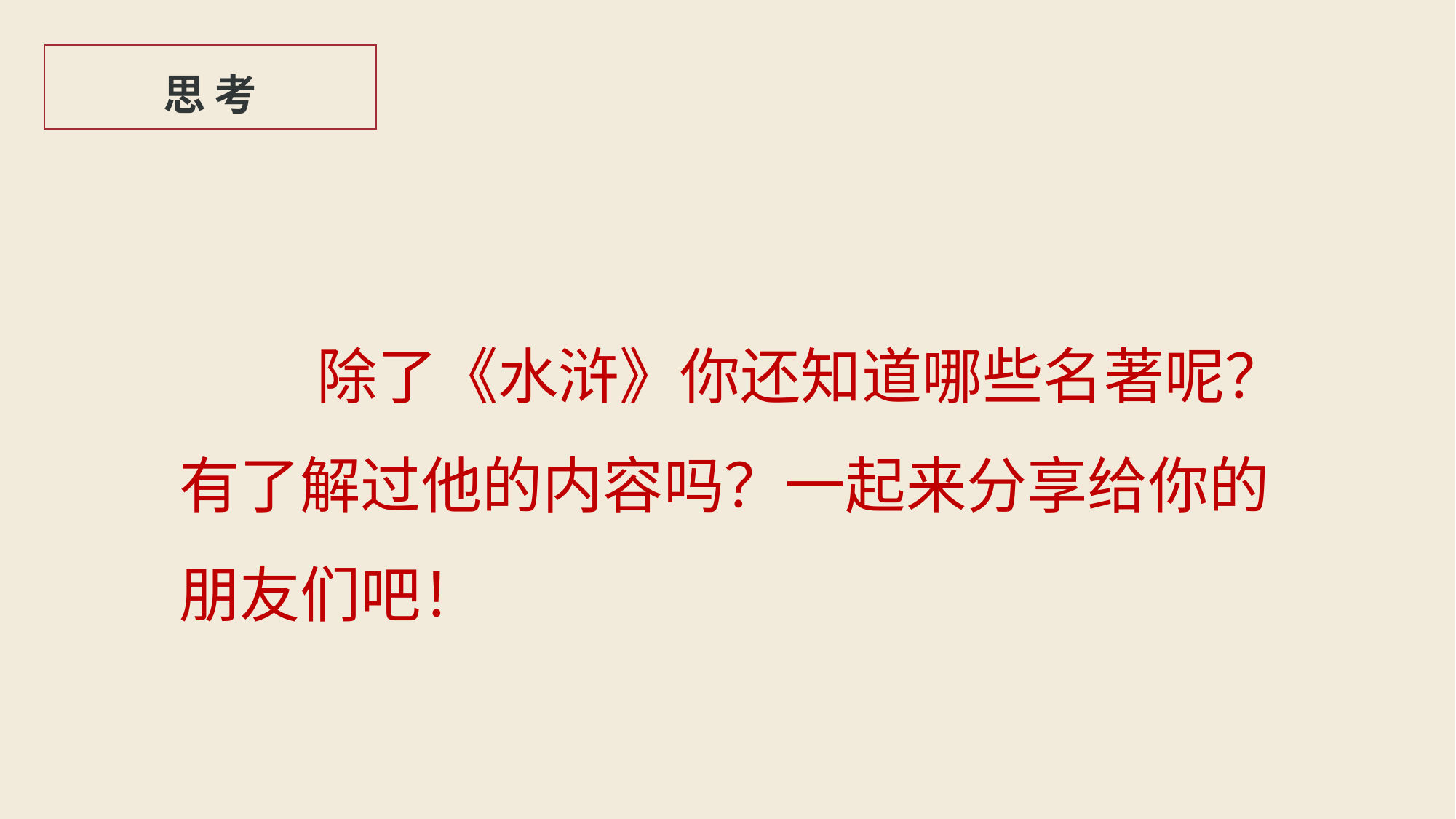

思考
         除了《水浒》你还知道哪些名著呢？有了解过他的内容吗？一起来分享给你的朋友们吧！